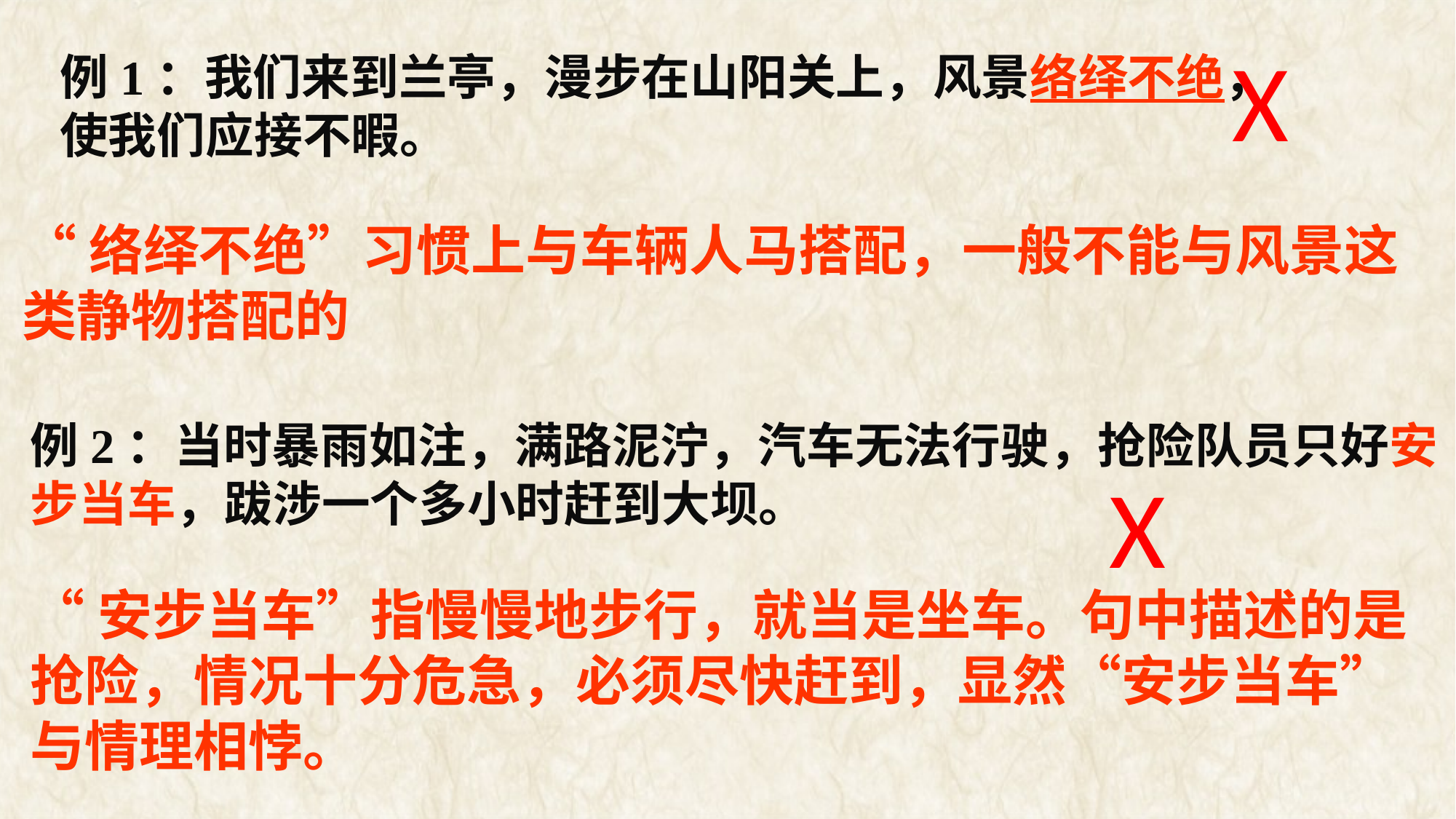

Χ
例1：我们来到兰亭，漫步在山阳关上，风景络绎不绝，使我们应接不暇。
“络绎不绝”习惯上与车辆人马搭配，一般不能与风景这类静物搭配的
例2：当时暴雨如注，满路泥泞，汽车无法行驶，抢险队员只好安步当车，跋涉一个多小时赶到大坝。
Χ
“安步当车”指慢慢地步行，就当是坐车。句中描述的是抢险，情况十分危急，必须尽快赶到，显然“安步当车”与情理相悖。